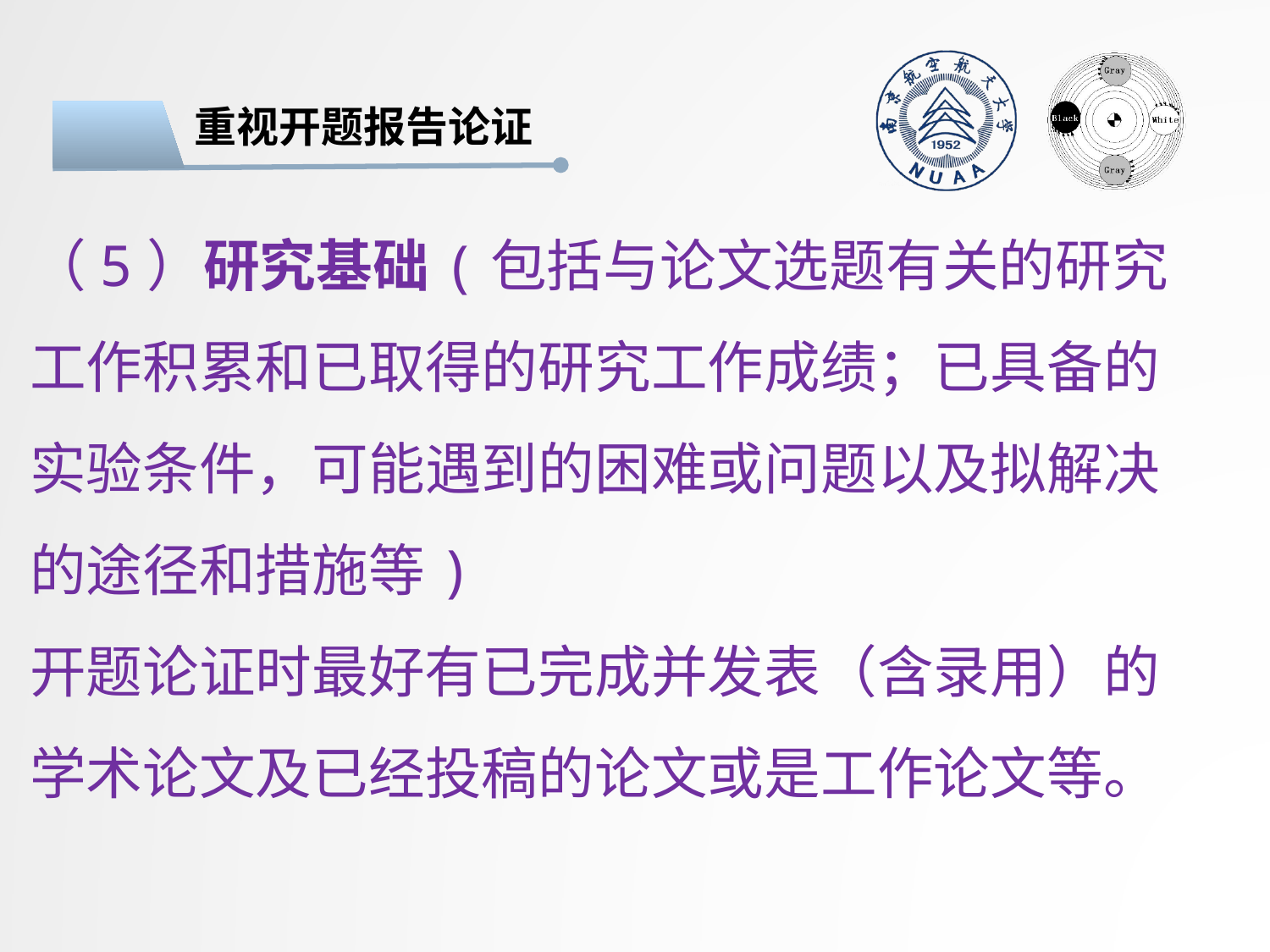

重视开题报告论证
#
（5）研究基础(包括与论文选题有关的研究工作积累和已取得的研究工作成绩；已具备的实验条件，可能遇到的困难或问题以及拟解决的途径和措施等)
开题论证时最好有已完成并发表（含录用）的学术论文及已经投稿的论文或是工作论文等。